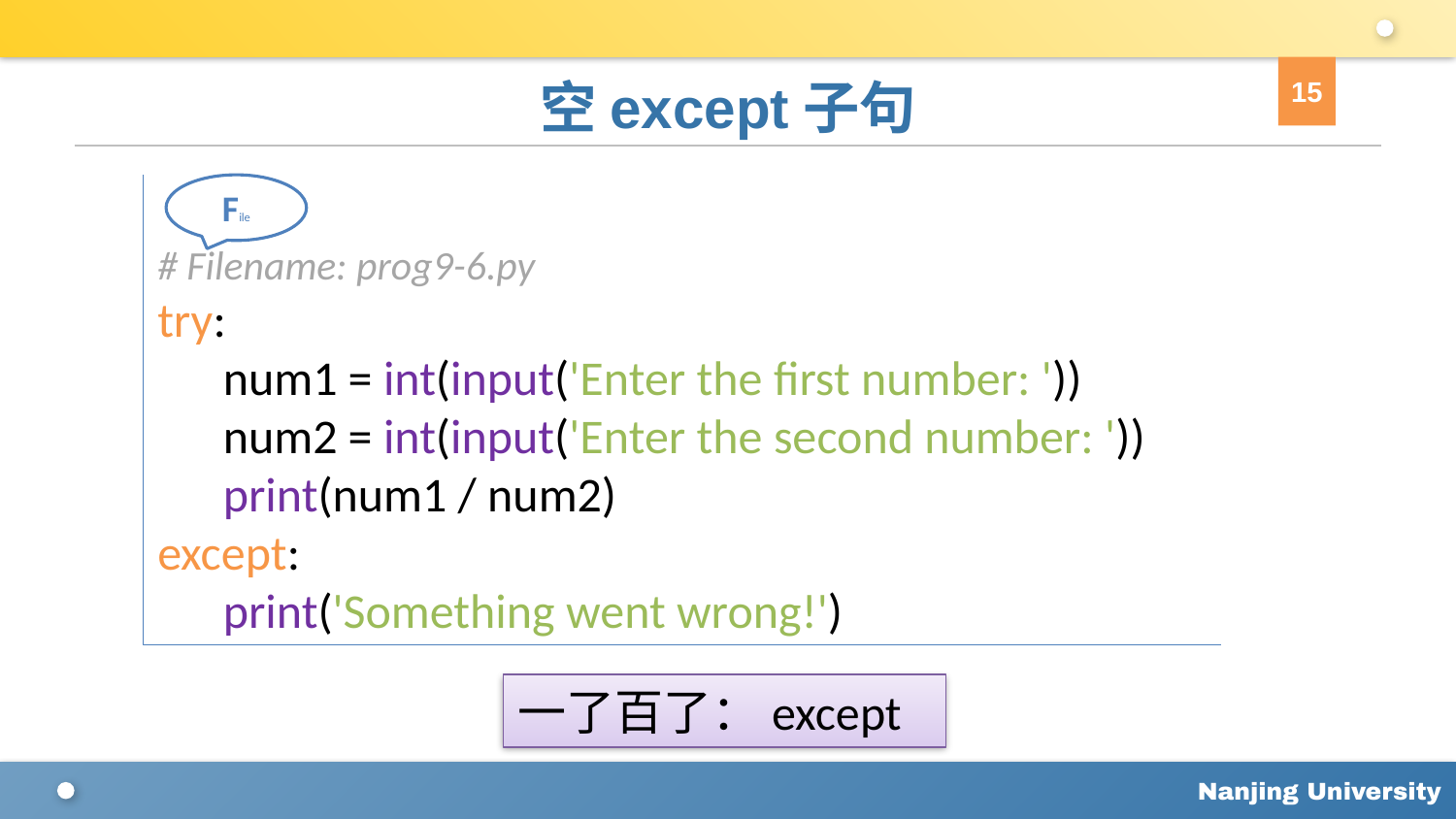

15
# 空except子句

# Filename: prog9-6.py
try:
      num1 = int(input('Enter the first number: '))
      num2 = int(input('Enter the second number: '))
      print(num1 / num2)
except:
      print('Something went wrong!')
File
一了百了：except